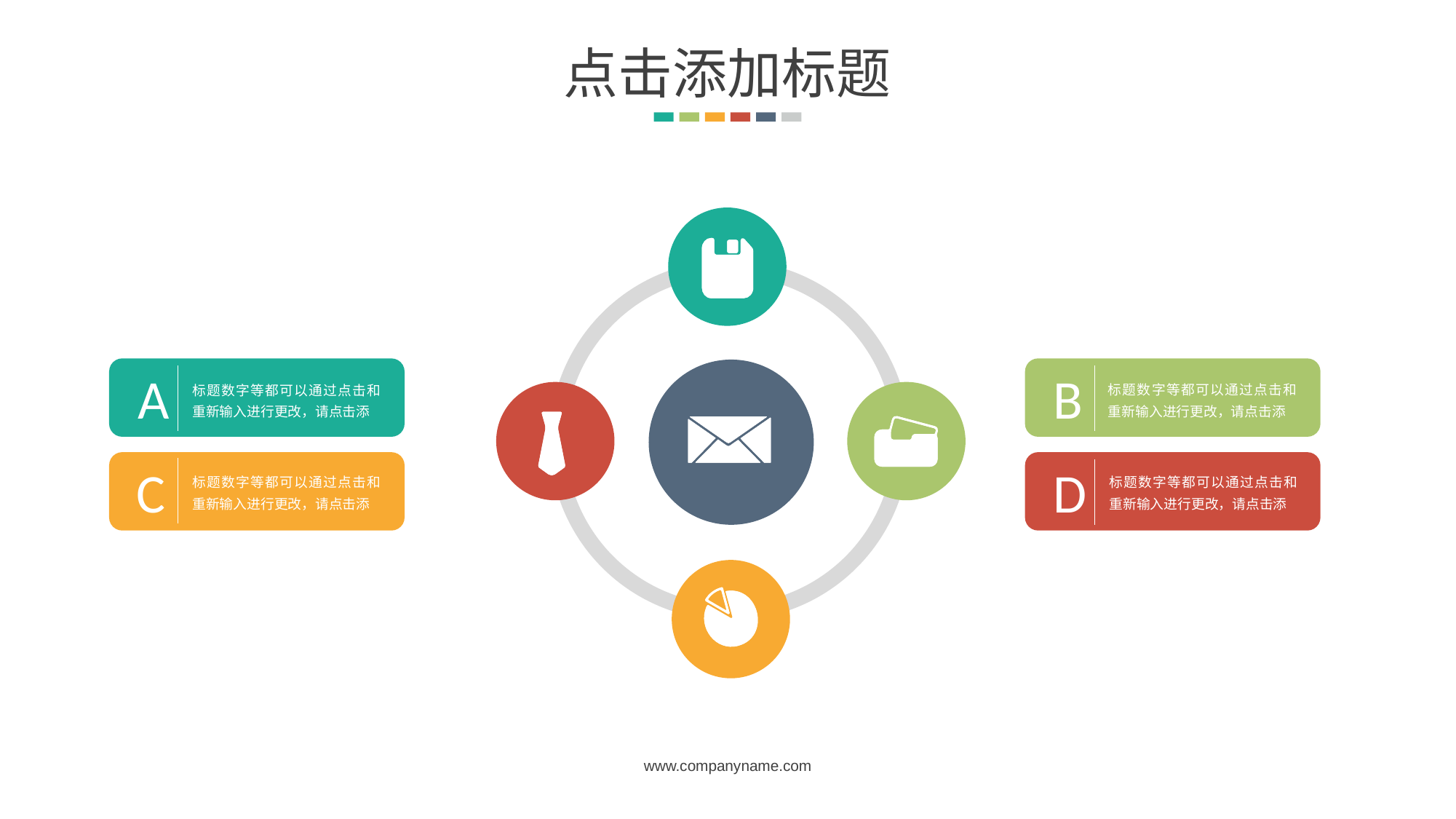

点击添加标题

A
B

标题数字等都可以通过点击和重新输入进行更改，请点击添
标题数字等都可以通过点击和重新输入进行更改，请点击添

C
D
标题数字等都可以通过点击和重新输入进行更改，请点击添
标题数字等都可以通过点击和重新输入进行更改，请点击添